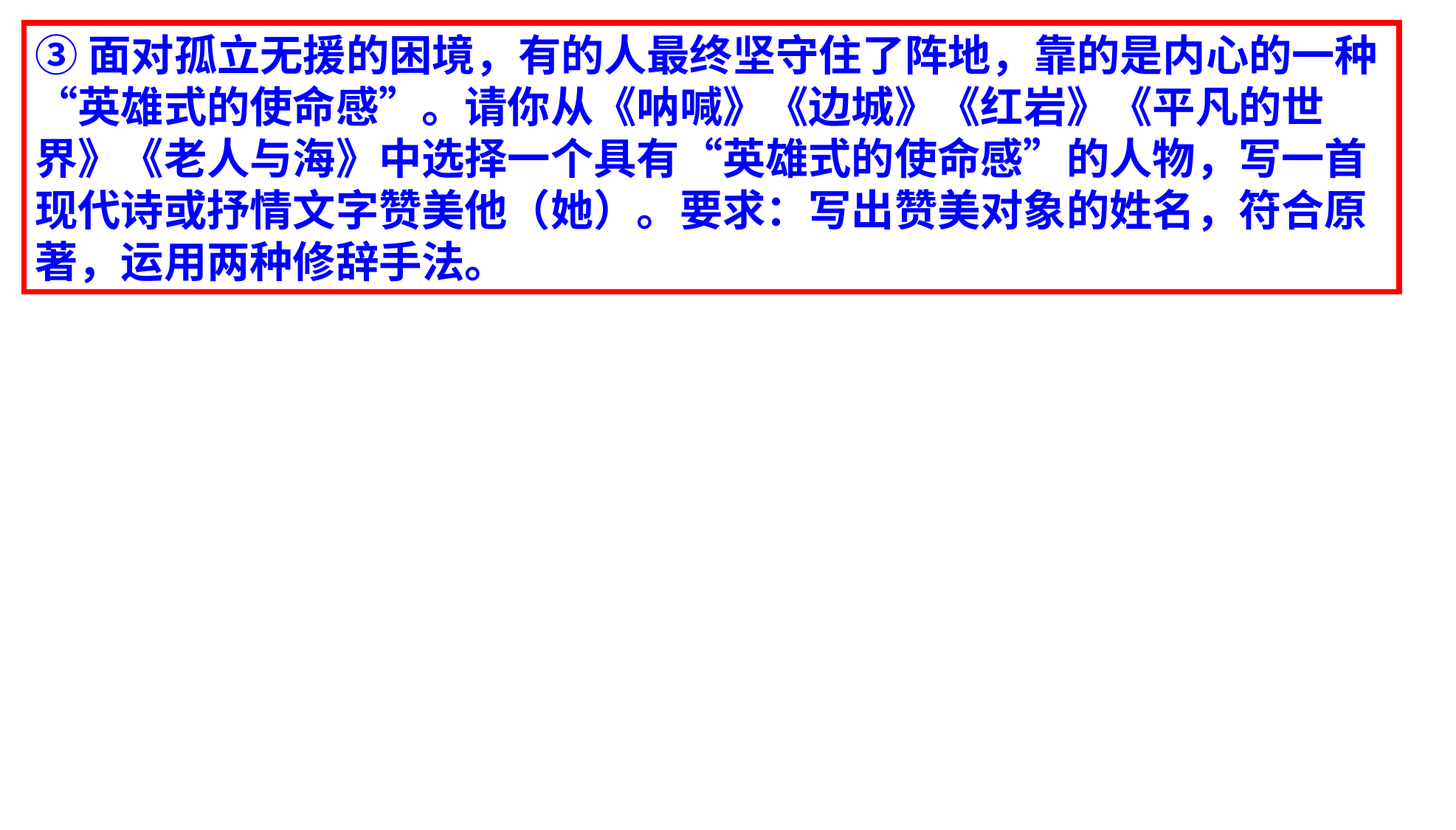

③面对孤立无援的困境，有的人最终坚守住了阵地，靠的是内心的一种“英雄式的使命感”。请你从《呐喊》《边城》《红岩》《平凡的世界》《老人与海》中选择一个具有“英雄式的使命感”的人物，写一首现代诗或抒情文字赞美他（她）。要求：写出赞美对象的姓名，符合原著，运用两种修辞手法。